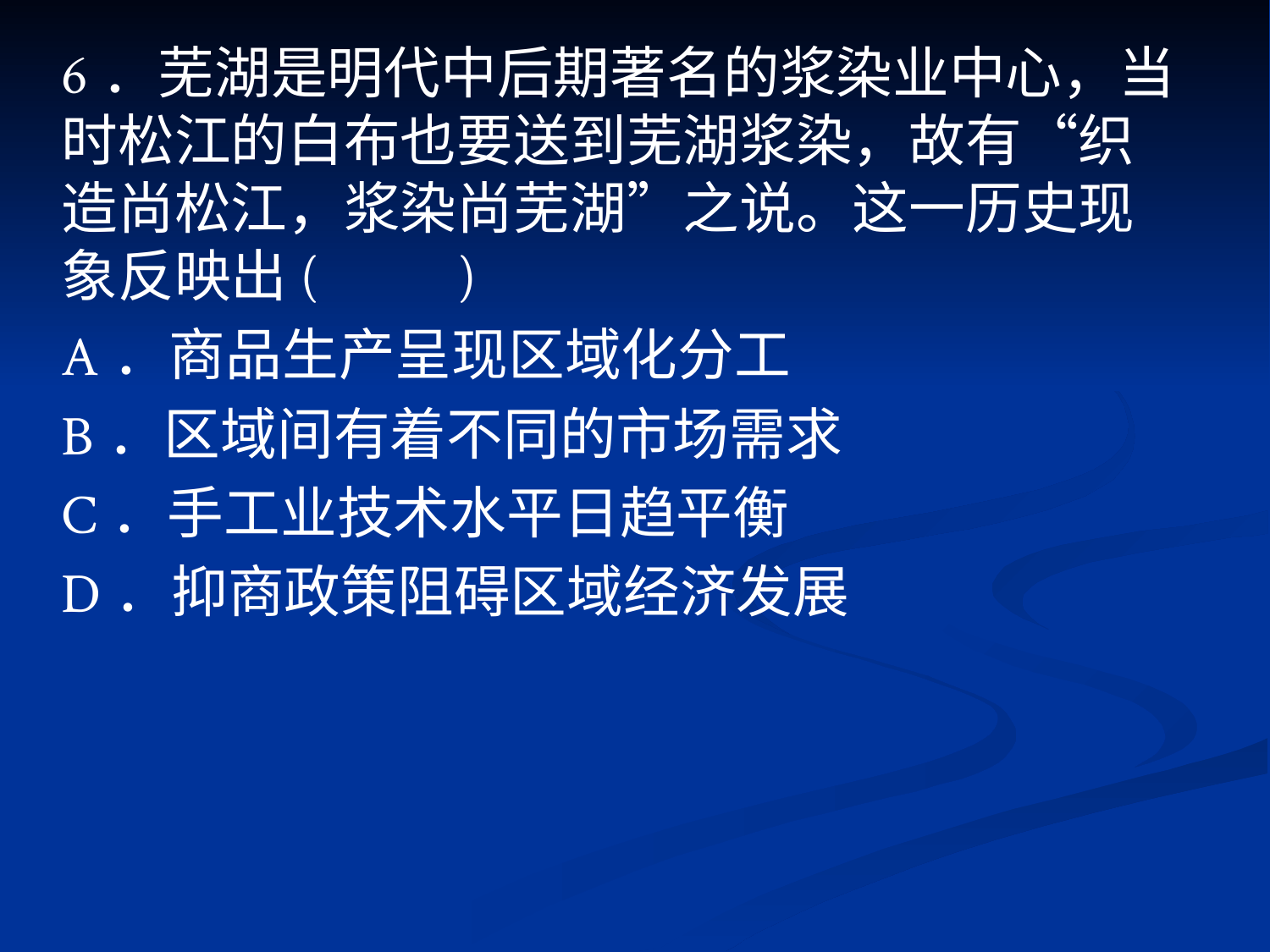

6．芜湖是明代中后期著名的浆染业中心，当时松江的白布也要送到芜湖浆染，故有“织造尚松江，浆染尚芜湖”之说。这一历史现象反映出(　　)
A．商品生产呈现区域化分工
B．区域间有着不同的市场需求
C．手工业技术水平日趋平衡
D．抑商政策阻碍区域经济发展